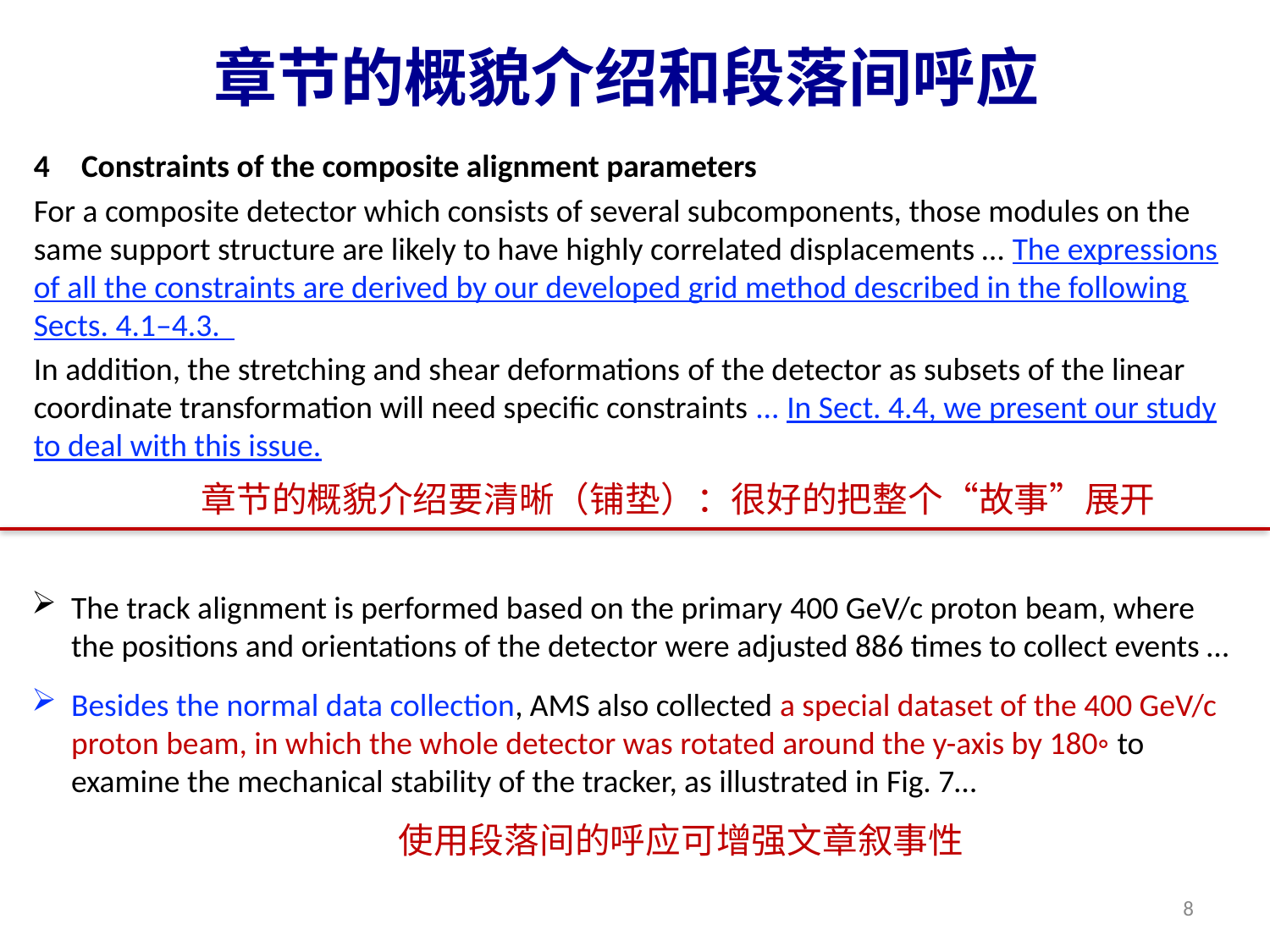

章节的概貌介绍和段落间呼应
Constraints of the composite alignment parameters
For a composite detector which consists of several subcomponents, those modules on the same support structure are likely to have highly correlated displacements … The expressions of all the constraints are derived by our developed grid method described in the following Sects. 4.1–4.3.
In addition, the stretching and shear deformations of the detector as subsets of the linear coordinate transformation will need specific constraints ... In Sect. 4.4, we present our study to deal with this issue.

章节的概貌介绍要清晰（铺垫）：很好的把整个“故事”展开
The track alignment is performed based on the primary 400 GeV/c proton beam, where the positions and orientations of the detector were adjusted 886 times to collect events …

Besides the normal data collection, AMS also collected a special dataset of the 400 GeV/c proton beam, in which the whole detector was rotated around the y-axis by 180◦ to examine the mechanical stability of the tracker, as illustrated in Fig. 7…
使用段落间的呼应可增强文章叙事性
8